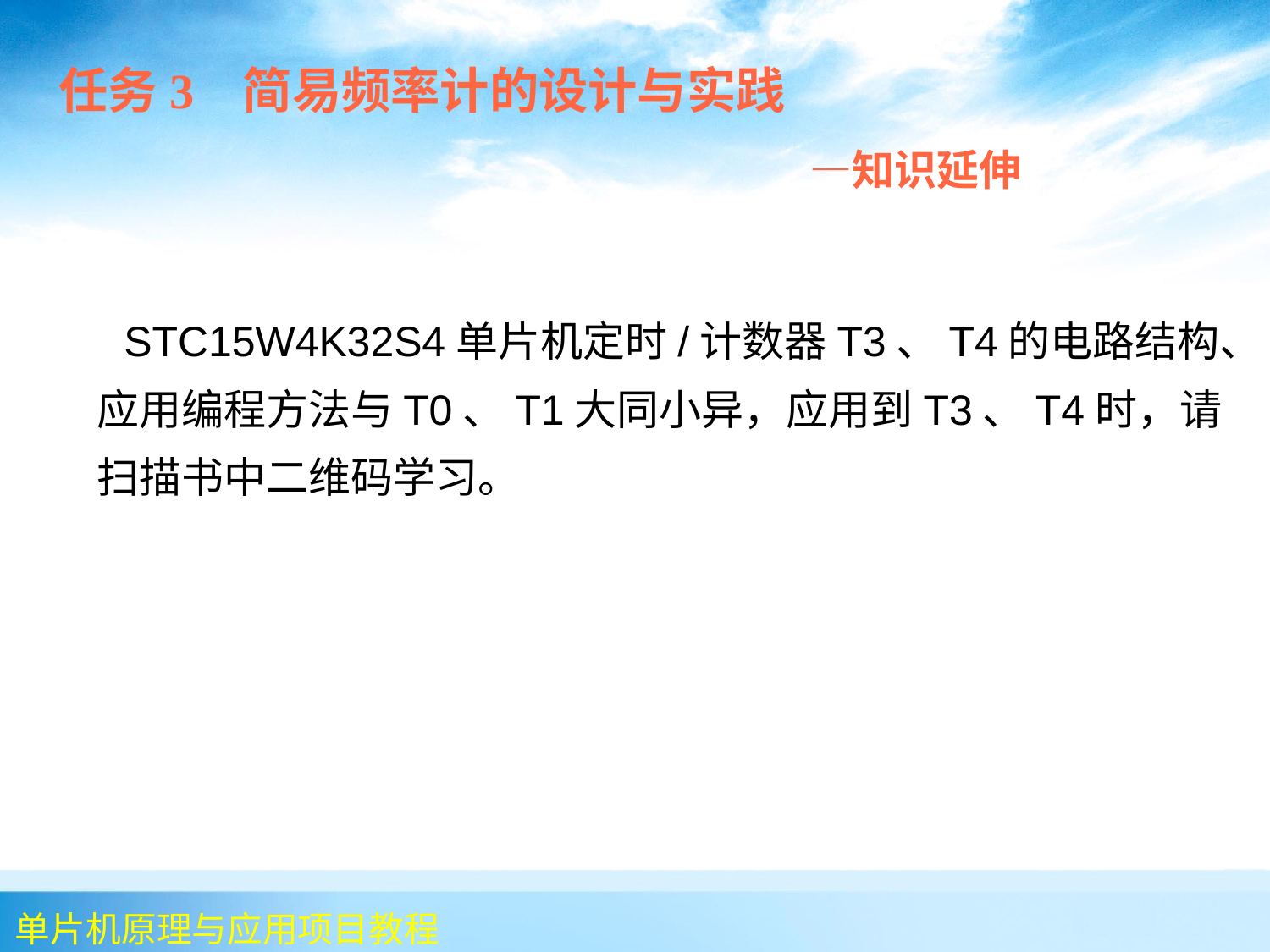

任务3   简易频率计的设计与实践
                                                                     —知识延伸

       STC15W4K32S4单片机定时/计数器T3、T4的电路结构、应用编程方法与T0、T1大同小异，应用到T3、T4时，请扫描书中二维码学习。